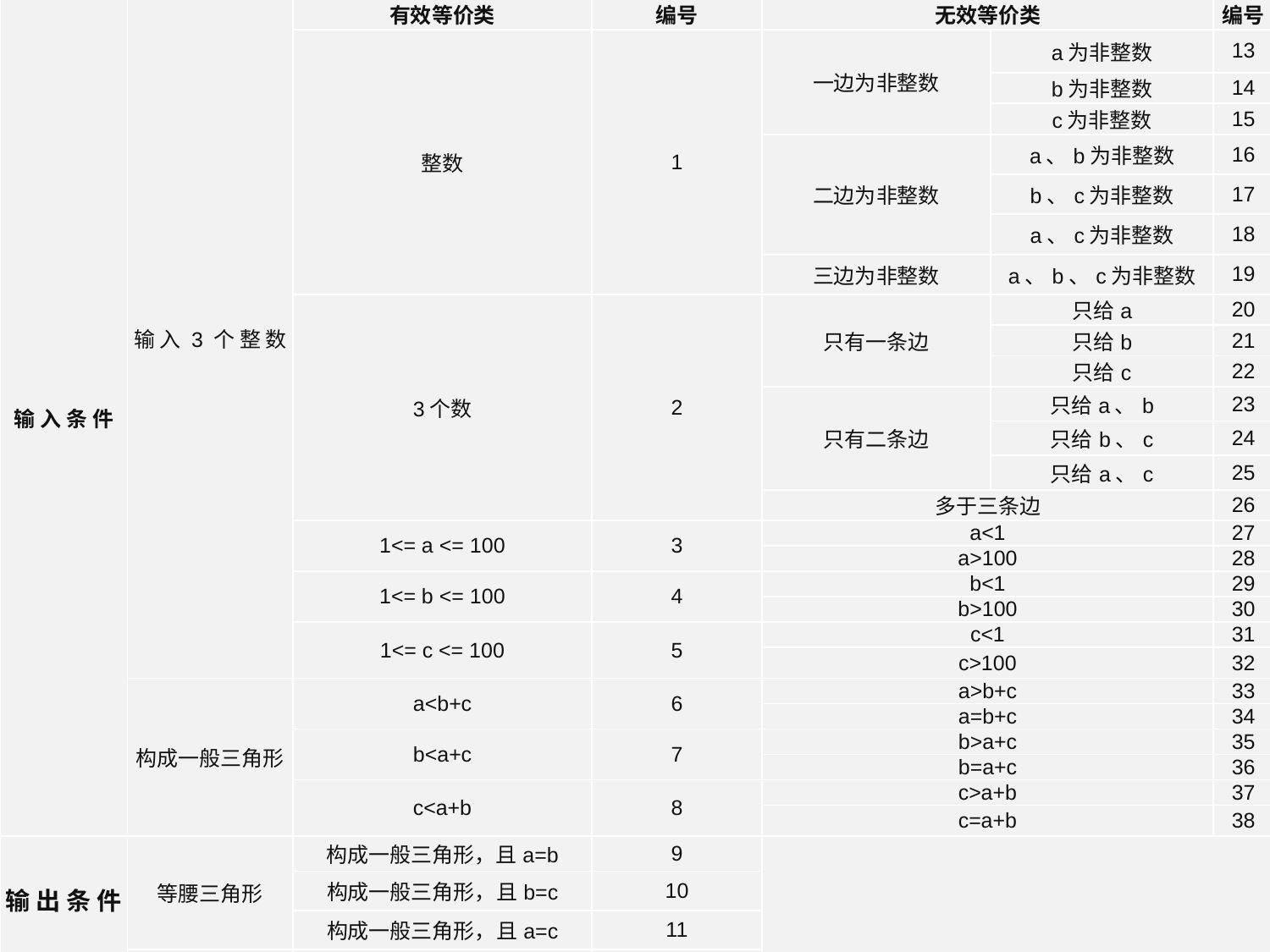

| 输 入 条 件 | 输 入 3 个 整 数 | 有效等价类 | 编号 | 无效等价类 |  | 编号 |
| --- | --- | --- | --- | --- | --- | --- |
|  |  | 整数 | 1 | 一边为非整数 | a为非整数 | 13 |
|  |  |  |  |  | b为非整数 | 14 |
|  |  |  |  |  | c为非整数 | 15 |
|  |  |  |  | 二边为非整数 | a、b为非整数 | 16 |
|  |  |  |  |  | b、c为非整数 | 17 |
|  |  |  |  |  | a、c为非整数 | 18 |
|  |  |  |  | 三边为非整数 | a、b、c为非整数 | 19 |
|  |  | 3个数 | 2 | 只有一条边 | 只给a | 20 |
|  |  |  |  |  | 只给b | 21 |
|  |  |  |  |  | 只给c | 22 |
|  |  |  |  | 只有二条边 | 只给a、b | 23 |
|  |  |  |  |  | 只给b、c | 24 |
|  |  |  |  |  | 只给a、c | 25 |
|  |  |  |  | 多于三条边 |  | 26 |
|  |  | 1<= a <= 100 | 3 | a<1 |  | 27 |
|  |  |  |  | a>100 |  | 28 |
|  |  | 1<= b <= 100 | 4 | b<1 |  | 29 |
|  |  |  |  | b>100 |  | 30 |
|  |  | 1<= c <= 100 | 5 | c<1 |  | 31 |
|  |  |  |  | c>100 |  | 32 |
|  | 构成一般三角形 | a<b+c | 6 | a>b+c |  | 33 |
|  |  |  |  | a=b+c |  | 34 |
|  |  | b<a+c | 7 | b>a+c |  | 35 |
|  |  |  |  | b=a+c |  | 36 |
|  |  | c<a+b | 8 | c>a+b |  | 37 |
|  |  |  |  | c=a+b |  | 38 |
| 输 出 条 件 | 等腰三角形 | 构成一般三角形，且a=b | 9 |  |  |  |
|  |  | 构成一般三角形，且b=c | 10 |  |  |  |
|  |  | 构成一般三角形，且a=c | 11 |  |  |  |
|  | 等边三角形 | 构成一般三角形，且a=b=c | 12 |  |  |  |